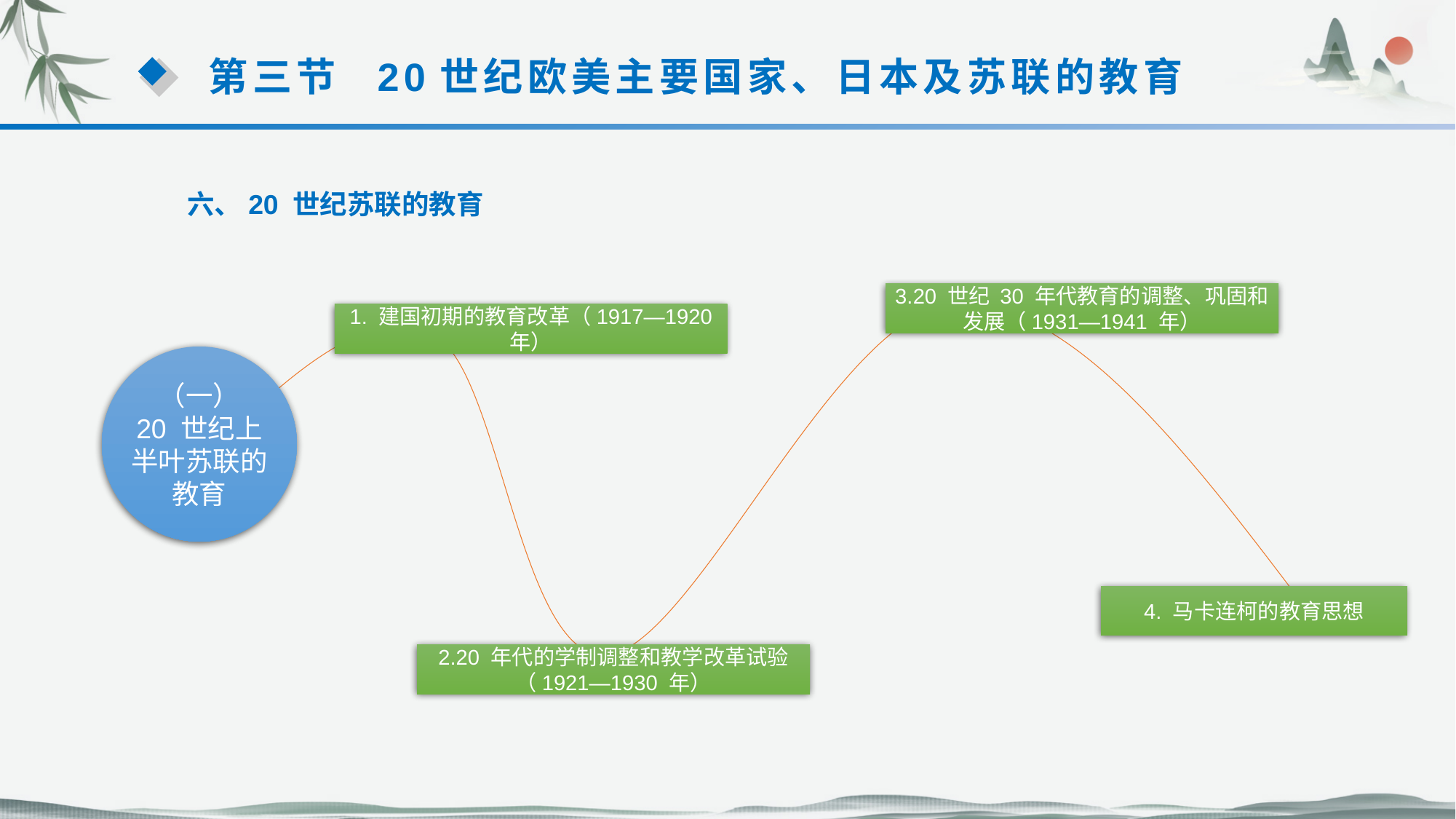

第三节  20世纪欧美主要国家、日本及苏联的教育

六、20 世纪苏联的教育
3.20 世纪 30 年代教育的调整、巩固和发展（1931—1941 年）

1. 建国初期的教育改革（1917—1920 年）
（一）
20 世纪上半叶苏联的教育
4. 马卡连柯的教育思想
2.20 年代的学制调整和教学改革试验（1921—1930 年）